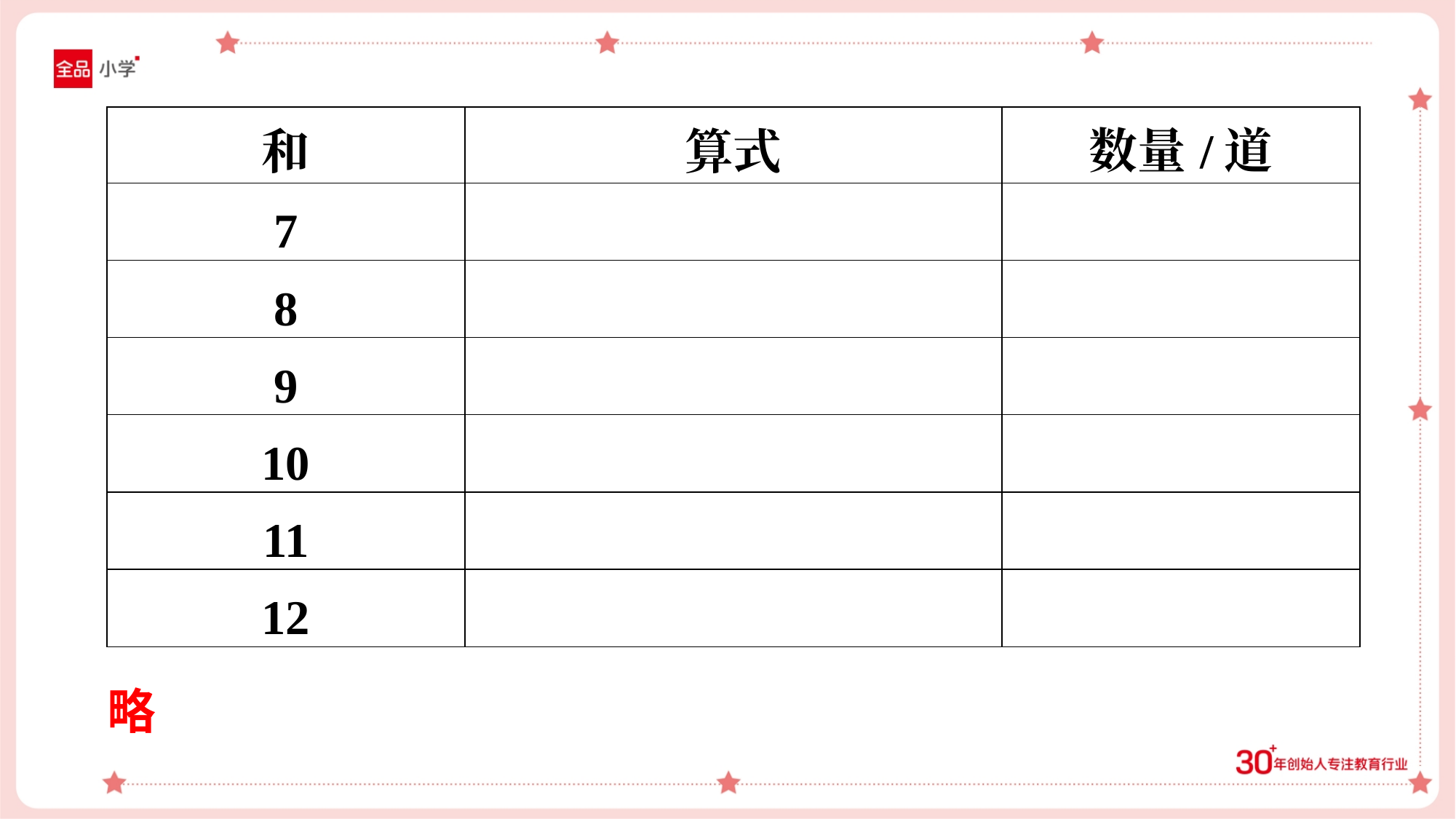

| 和 | 算式 | 数量/道 |
| --- | --- | --- |
| 7 |  |  |
| 8 |  |  |
| 9 |  |  |
| 10 |  |  |
| 11 |  |  |
| 12 |  |  |
略